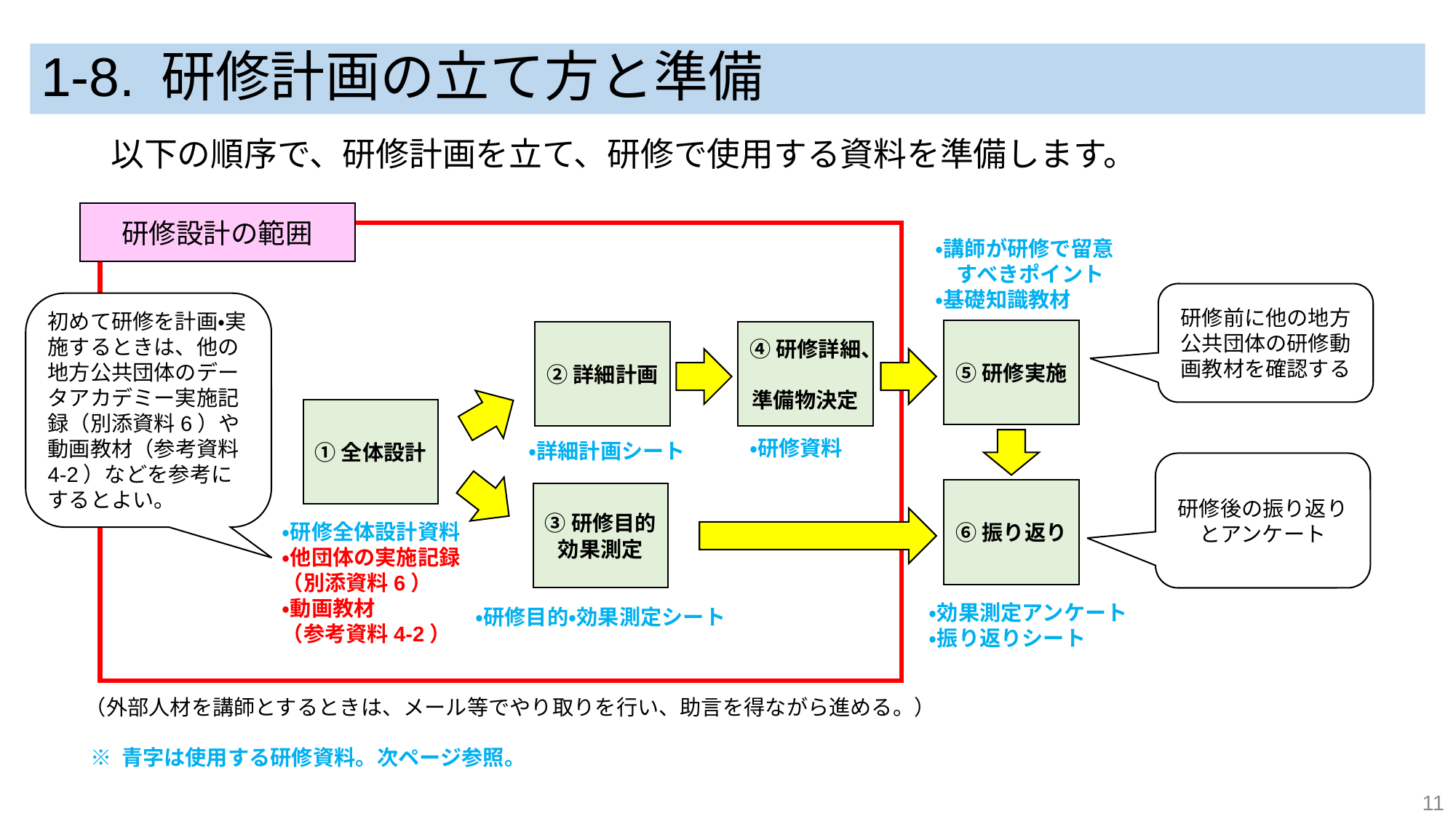

# 1-8. 研修計画の立て方と準備
以下の順序で、研修計画を立て、研修で使用する資料を準備します。
研修設計の範囲

・講師が研修で留意
　すべきポイント
・基礎知識教材
研修前に他の地方公共団体の研修動画教材を確認する
初めて研修を計画・実施するときは、他の地方公共団体のデータアカデミー実施記録（別添資料6）や動画教材（参考資料4-2）などを参考にするとよい。
⑤研修実施
②詳細計画
④研修詳細、
準備物決定

①全体設計

・研修資料
・詳細計画シート
研修後の振り返りとアンケート

⑥振り返り
③研修目的
効果測定

・研修全体設計資料
・他団体の実施記録
（別添資料6）
・動画教材
（参考資料4-2）
・効果測定アンケート
・振り返りシート
・研修目的・効果測定シート
（外部人材を講師とするときは、メール等でやり取りを行い、助言を得ながら進める。）
※ 青字は使用する研修資料。次ページ参照。
11